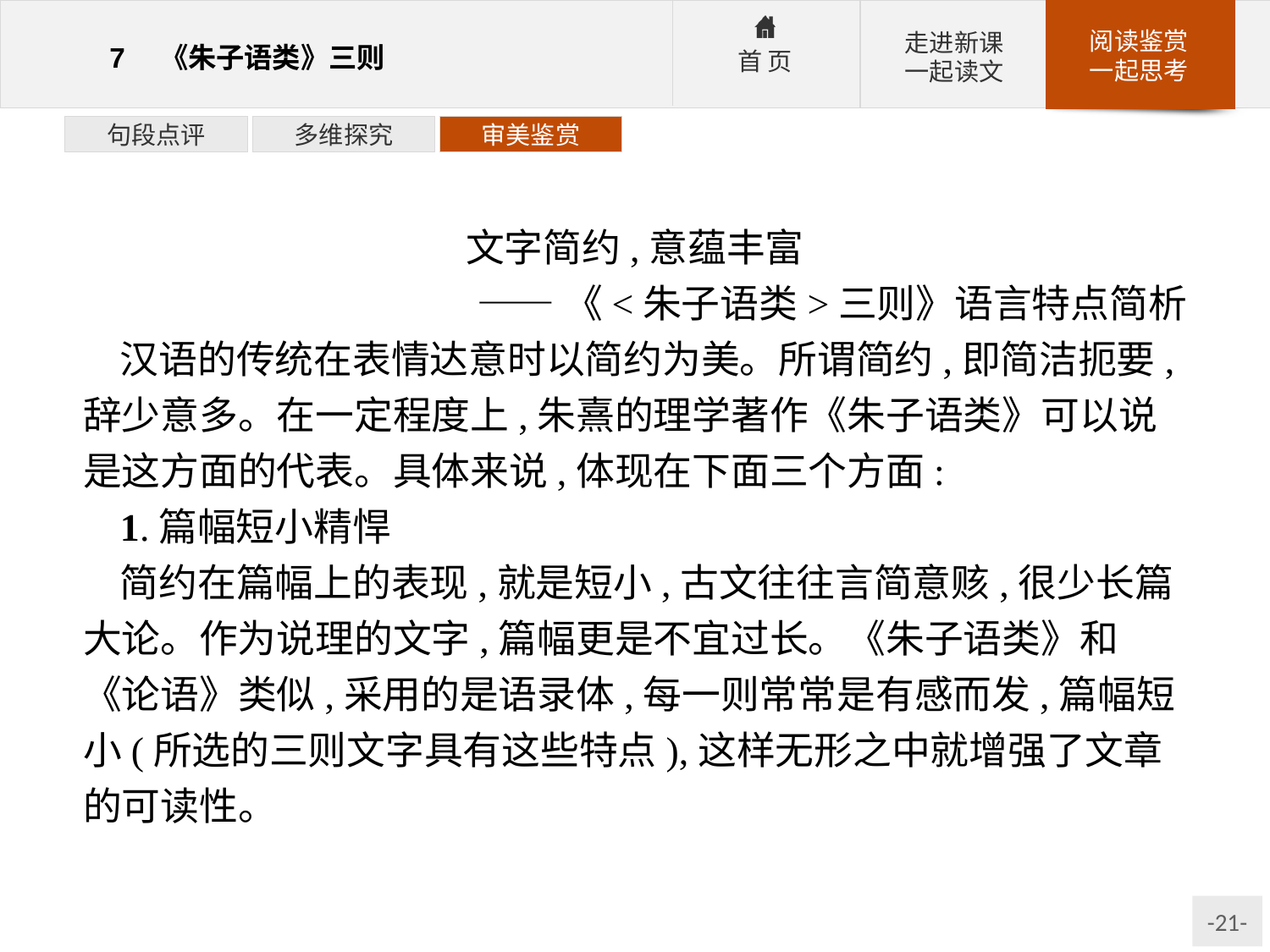

句段点评
多维探究
审美鉴赏
文字简约,意蕴丰富
——《<朱子语类>三则》语言特点简析
汉语的传统在表情达意时以简约为美。所谓简约,即简洁扼要,辞少意多。在一定程度上,朱熹的理学著作《朱子语类》可以说是这方面的代表。具体来说,体现在下面三个方面:
1.篇幅短小精悍
简约在篇幅上的表现,就是短小,古文往往言简意赅,很少长篇大论。作为说理的文字,篇幅更是不宜过长。《朱子语类》和《论语》类似,采用的是语录体,每一则常常是有感而发,篇幅短小(所选的三则文字具有这些特点),这样无形之中就增强了文章的可读性。